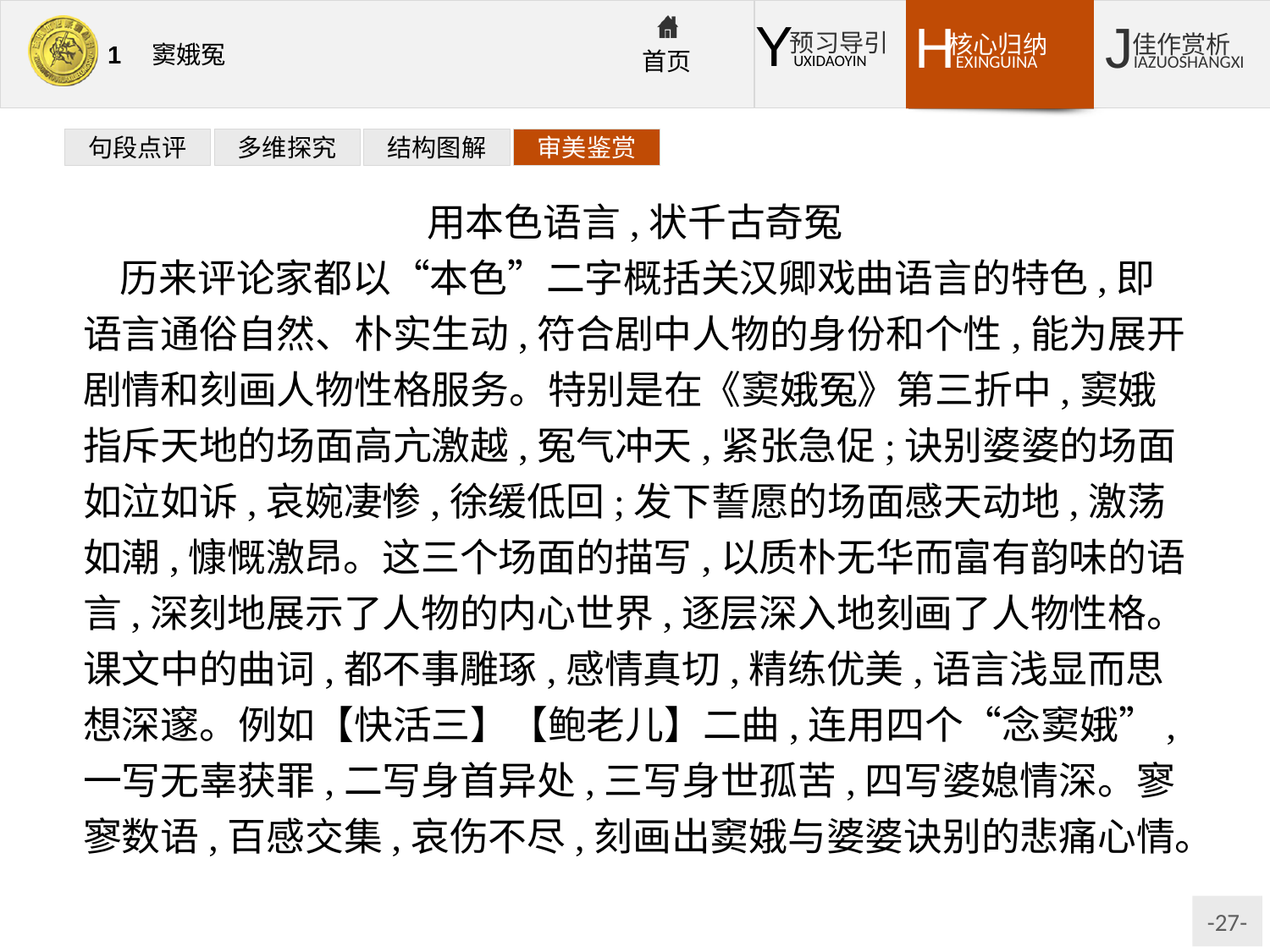

句段点评
多维探究
结构图解
审美鉴赏
用本色语言,状千古奇冤
历来评论家都以“本色”二字概括关汉卿戏曲语言的特色,即语言通俗自然、朴实生动,符合剧中人物的身份和个性,能为展开剧情和刻画人物性格服务。特别是在《窦娥冤》第三折中,窦娥指斥天地的场面高亢激越,冤气冲天,紧张急促;诀别婆婆的场面如泣如诉,哀婉凄惨,徐缓低回;发下誓愿的场面感天动地,激荡如潮,慷慨激昂。这三个场面的描写,以质朴无华而富有韵味的语言,深刻地展示了人物的内心世界,逐层深入地刻画了人物性格。课文中的曲词,都不事雕琢,感情真切,精练优美,语言浅显而思想深邃。例如【快活三】【鲍老儿】二曲,连用四个“念窦娥”,一写无辜获罪,二写身首异处,三写身世孤苦,四写婆媳情深。寥寥数语,百感交集,哀伤不尽,刻画出窦娥与婆婆诀别的悲痛心情。